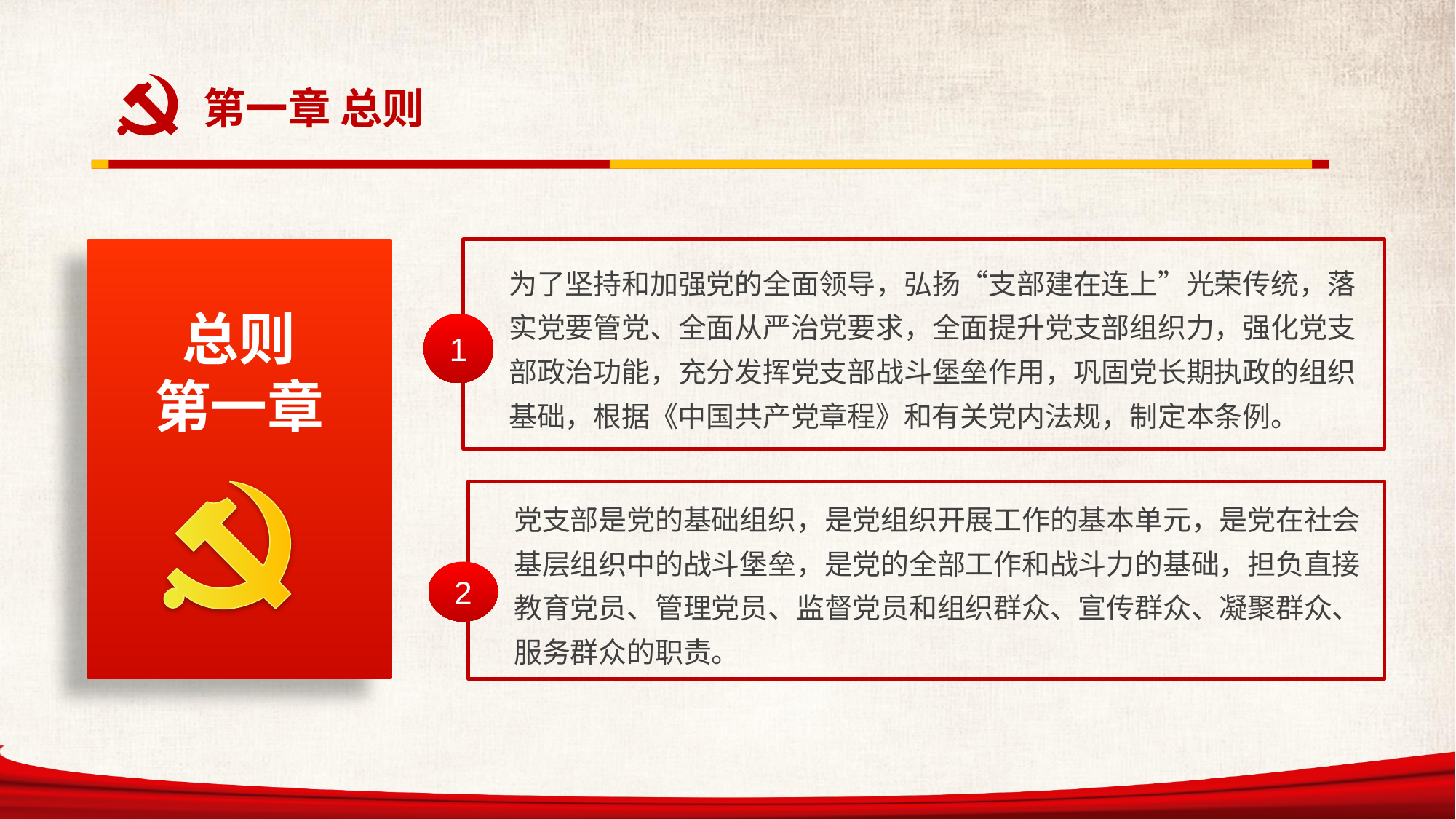

第一章 总则

总则
第一章

为了坚持和加强党的全面领导，弘扬“支部建在连上”光荣传统，落实党要管党、全面从严治党要求，全面提升党支部组织力，强化党支部政治功能，充分发挥党支部战斗堡垒作用，巩固党长期执政的组织基础，根据《中国共产党章程》和有关党内法规，制定本条例。
1
党支部是党的基础组织，是党组织开展工作的基本单元，是党在社会基层组织中的战斗堡垒，是党的全部工作和战斗力的基础，担负直接教育党员、管理党员、监督党员和组织群众、宣传群众、凝聚群众、服务群众的职责。
2